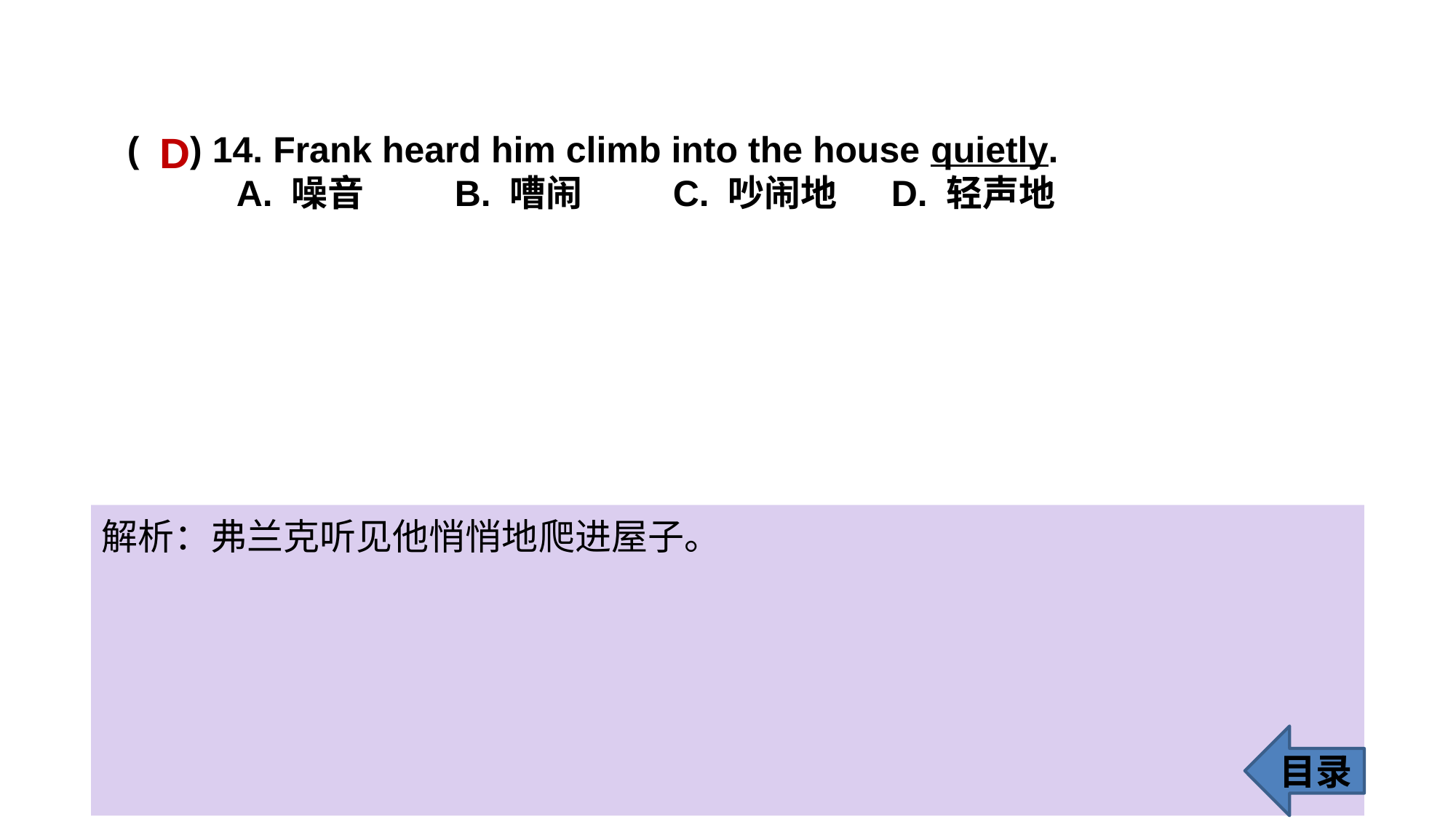

D
(     ) 14. Frank heard him climb into the house quietly.
	A. 噪音 	B. 嘈闹 	C. 吵闹地 	D. 轻声地

解析：弗兰克听见他悄悄地爬进屋子。
目录
20